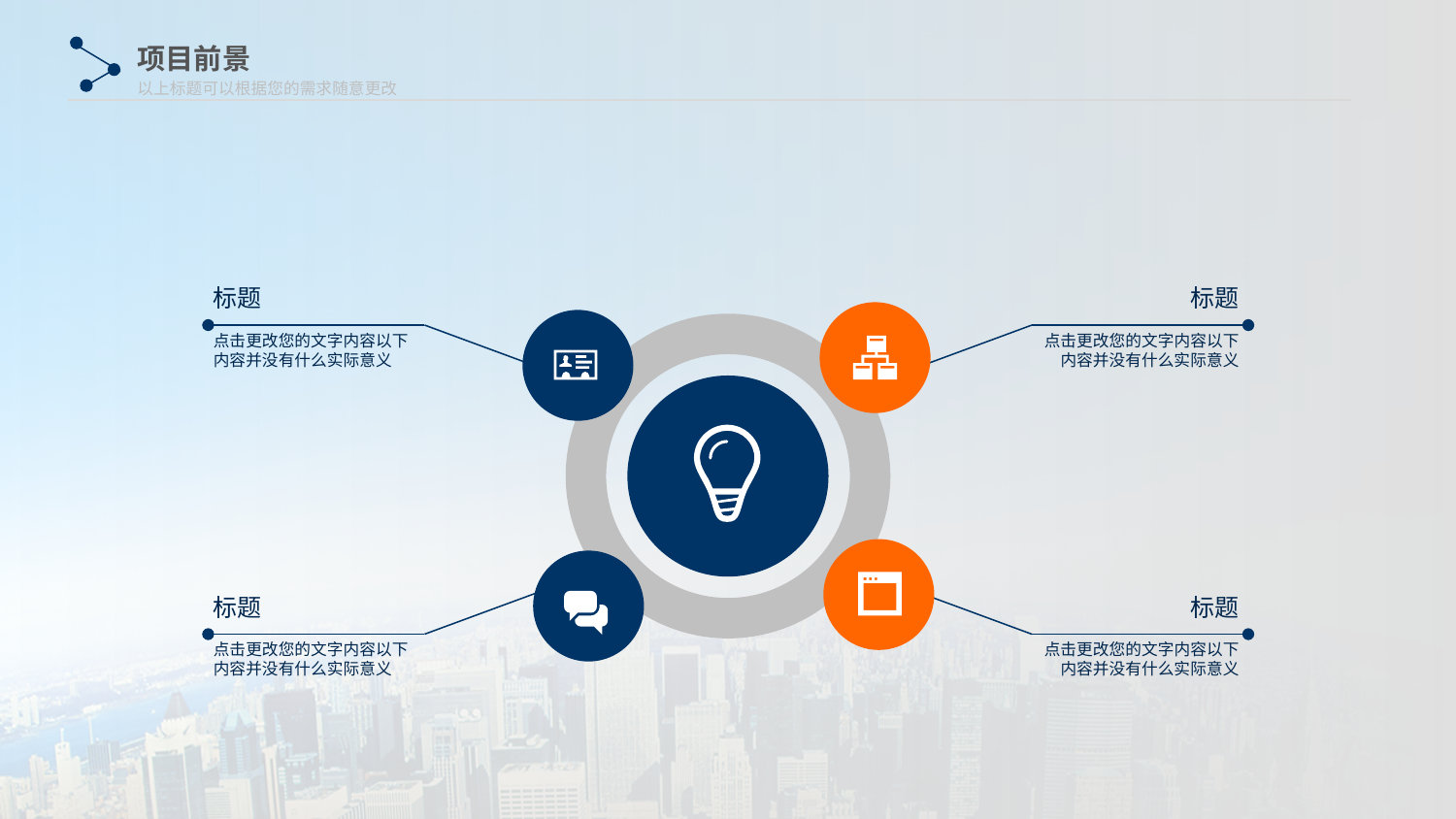

项目前景
以上标题可以根据您的需求随意更改

标题
标题

点击更改您的文字内容以下内容并没有什么实际意义
点击更改您的文字内容以下内容并没有什么实际意义

标题
标题

点击更改您的文字内容以下内容并没有什么实际意义
点击更改您的文字内容以下内容并没有什么实际意义